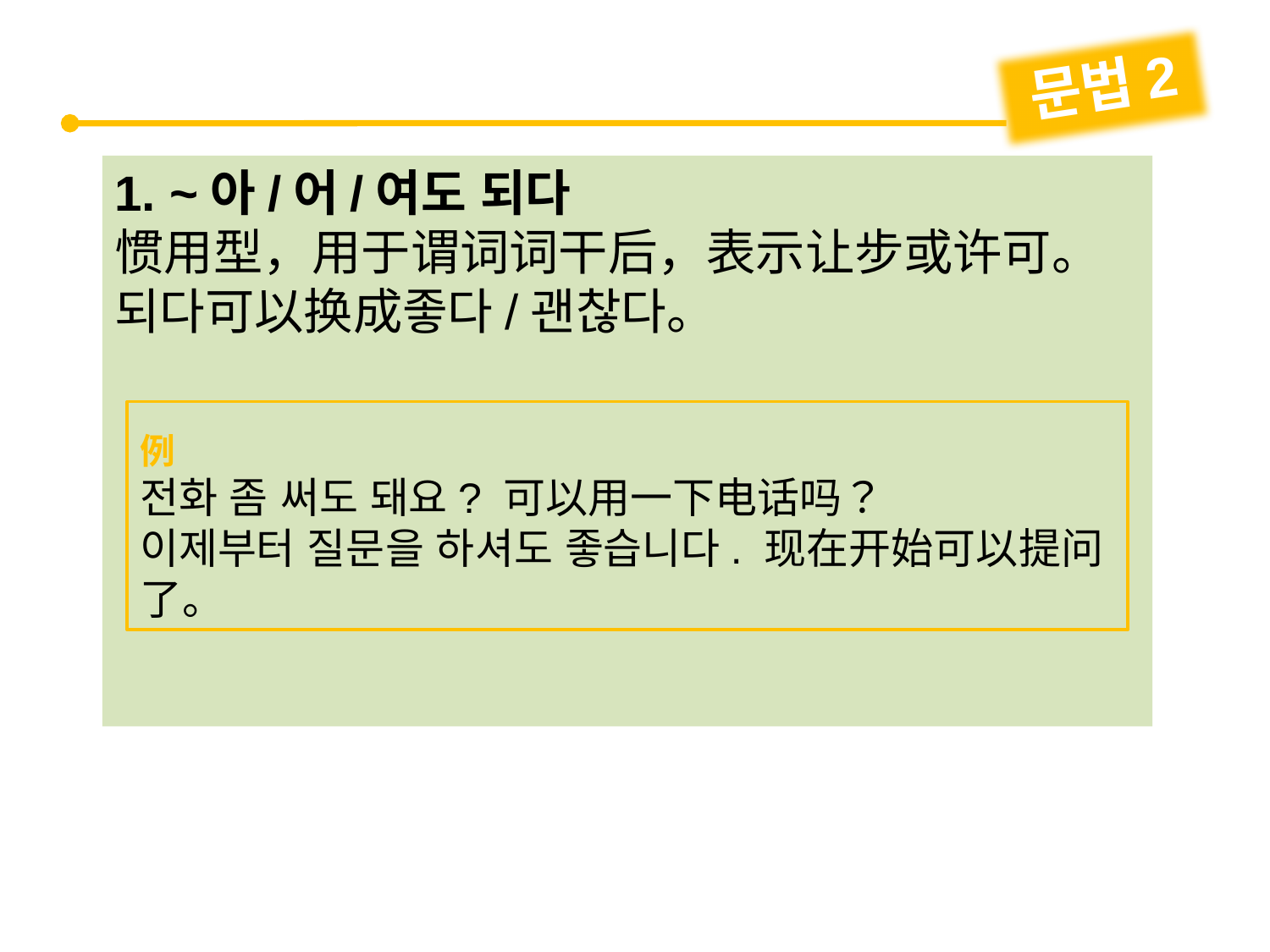

문법2
1. ~아/어/여도 되다
惯用型，用于谓词词干后，表示让步或许可。되다可以换成좋다/괜찮다。

例
전화 좀 써도 돼요? 可以用一下电话吗？
이제부터 질문을 하셔도 좋습니다. 现在开始可以提问了。